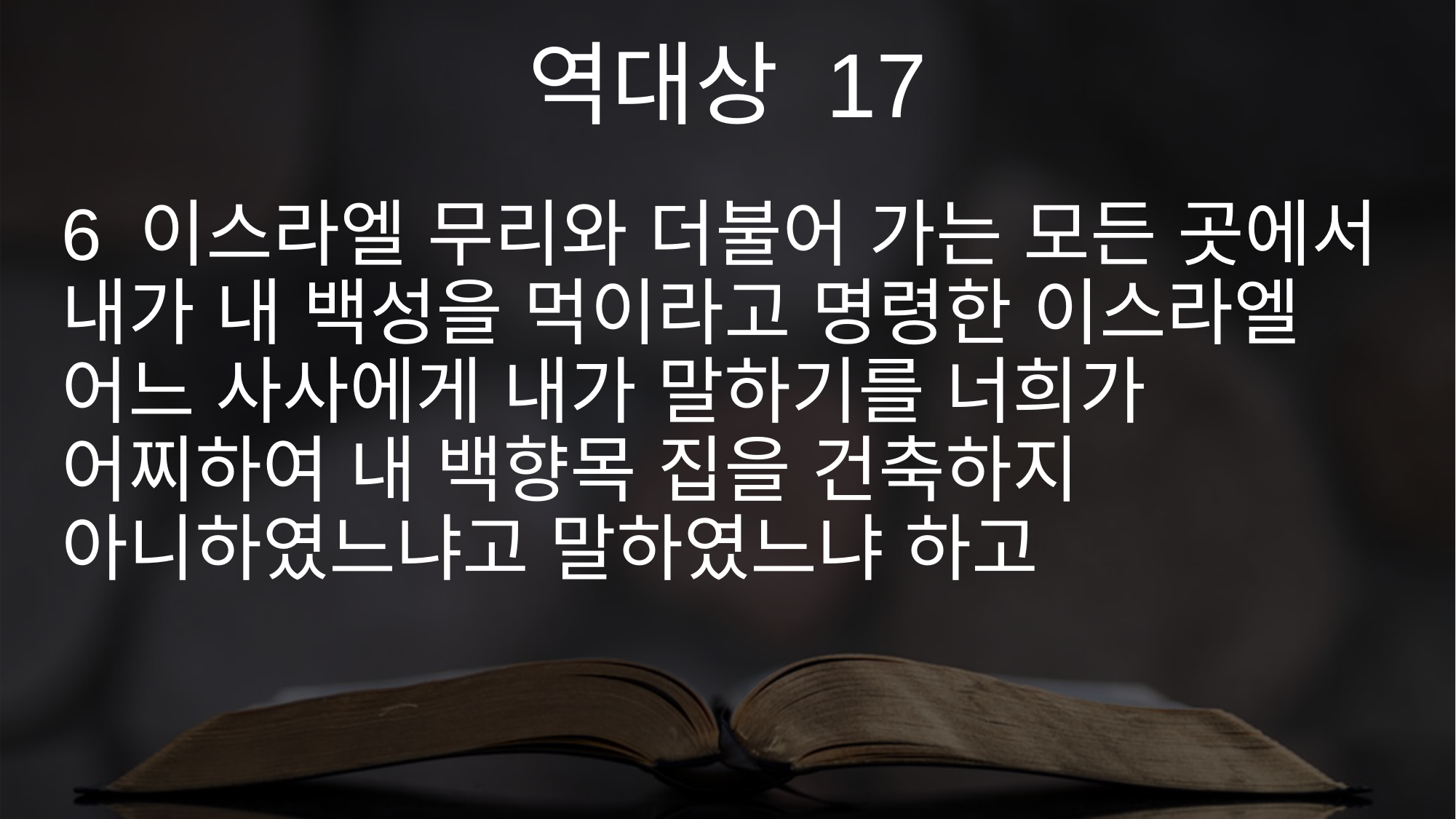

역대상 17
6 이스라엘 무리와 더불어 가는 모든 곳에서 내가 내 백성을 먹이라고 명령한 이스라엘 어느 사사에게 내가 말하기를 너희가 어찌하여 내 백향목 집을 건축하지 아니하였느냐고 말하였느냐 하고